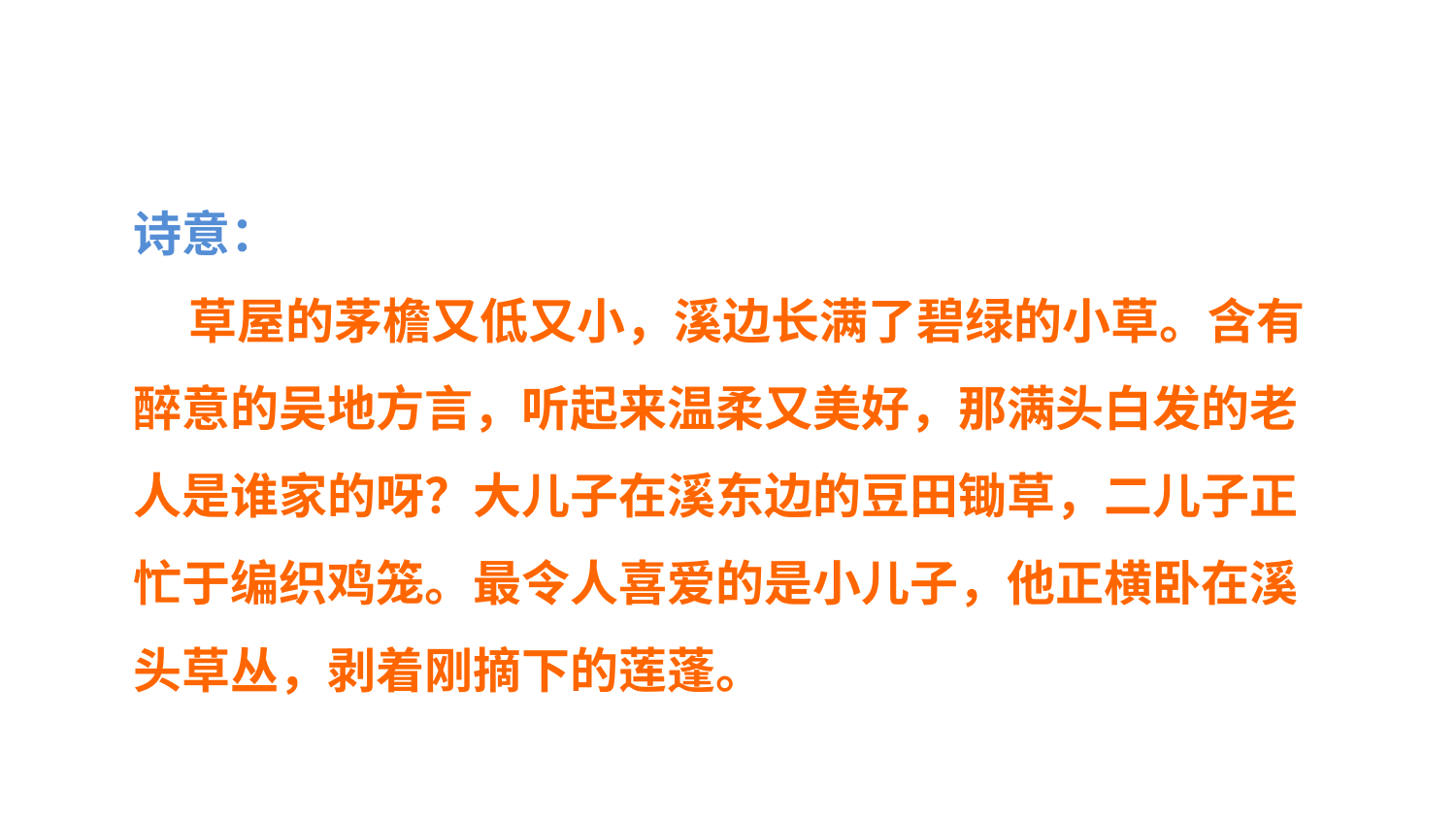

诗意：
    草屋的茅檐又低又小，溪边长满了碧绿的小草。含有醉意的吴地方言，听起来温柔又美好，那满头白发的老人是谁家的呀？大儿子在溪东边的豆田锄草，二儿子正忙于编织鸡笼。最令人喜爱的是小儿子，他正横卧在溪头草丛，剥着刚摘下的莲蓬。